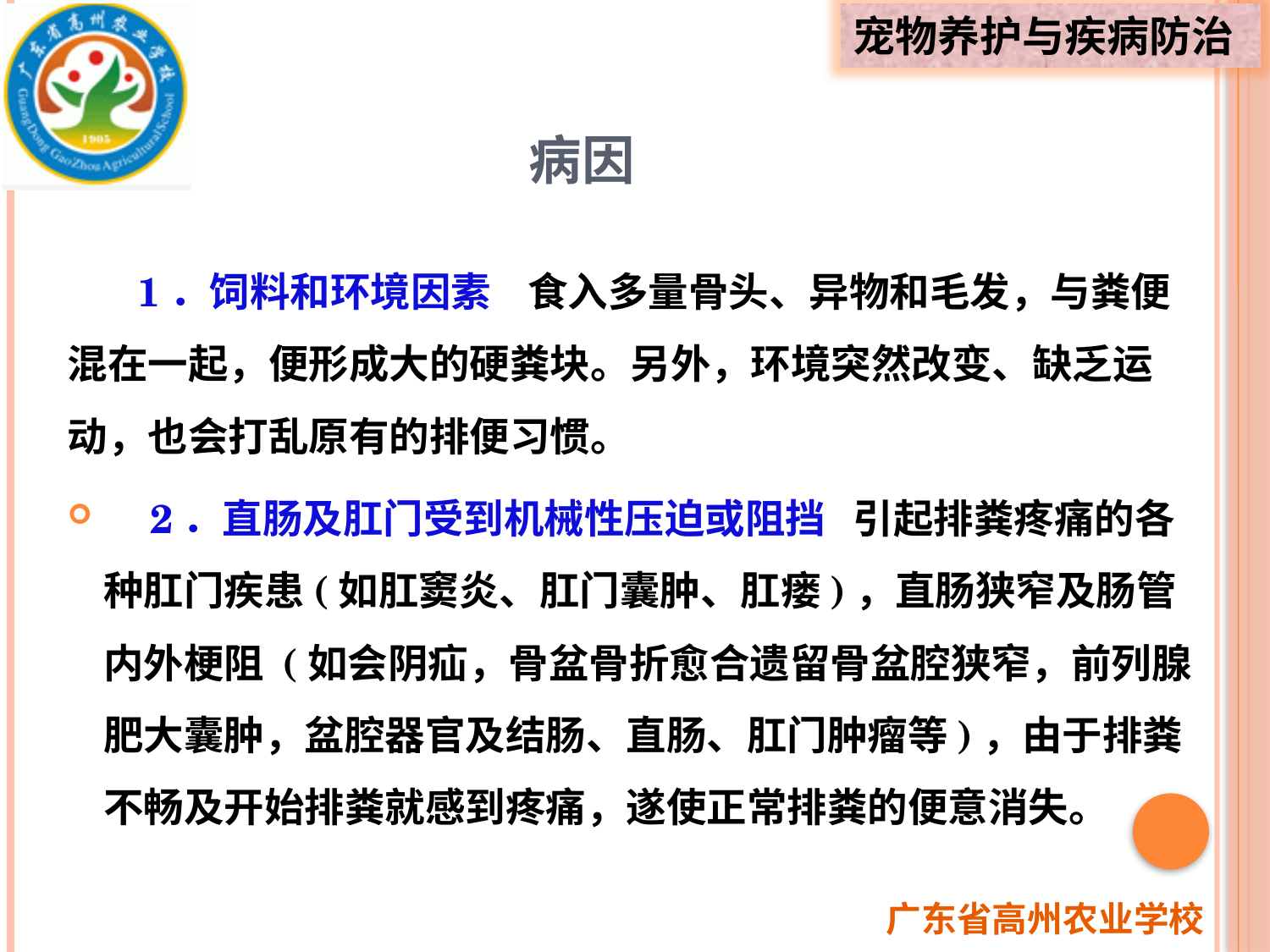

# 病因
      1．饲料和环境因素    食入多量骨头、异物和毛发，与粪便混在一起，便形成大的硬粪块。另外，环境突然改变、缺乏运动，也会打乱原有的排便习惯。
    2．直肠及肛门受到机械性压迫或阻挡   引起排粪疼痛的各种肛门疾患(如肛窦炎、肛门囊肿、肛瘘)，直肠狭窄及肠管内外梗阻 (如会阴疝，骨盆骨折愈合遗留骨盆腔狭窄，前列腺肥大囊肿，盆腔器官及结肠、直肠、肛门肿瘤等)，由于排粪不畅及开始排粪就感到疼痛，遂使正常排粪的便意消失。